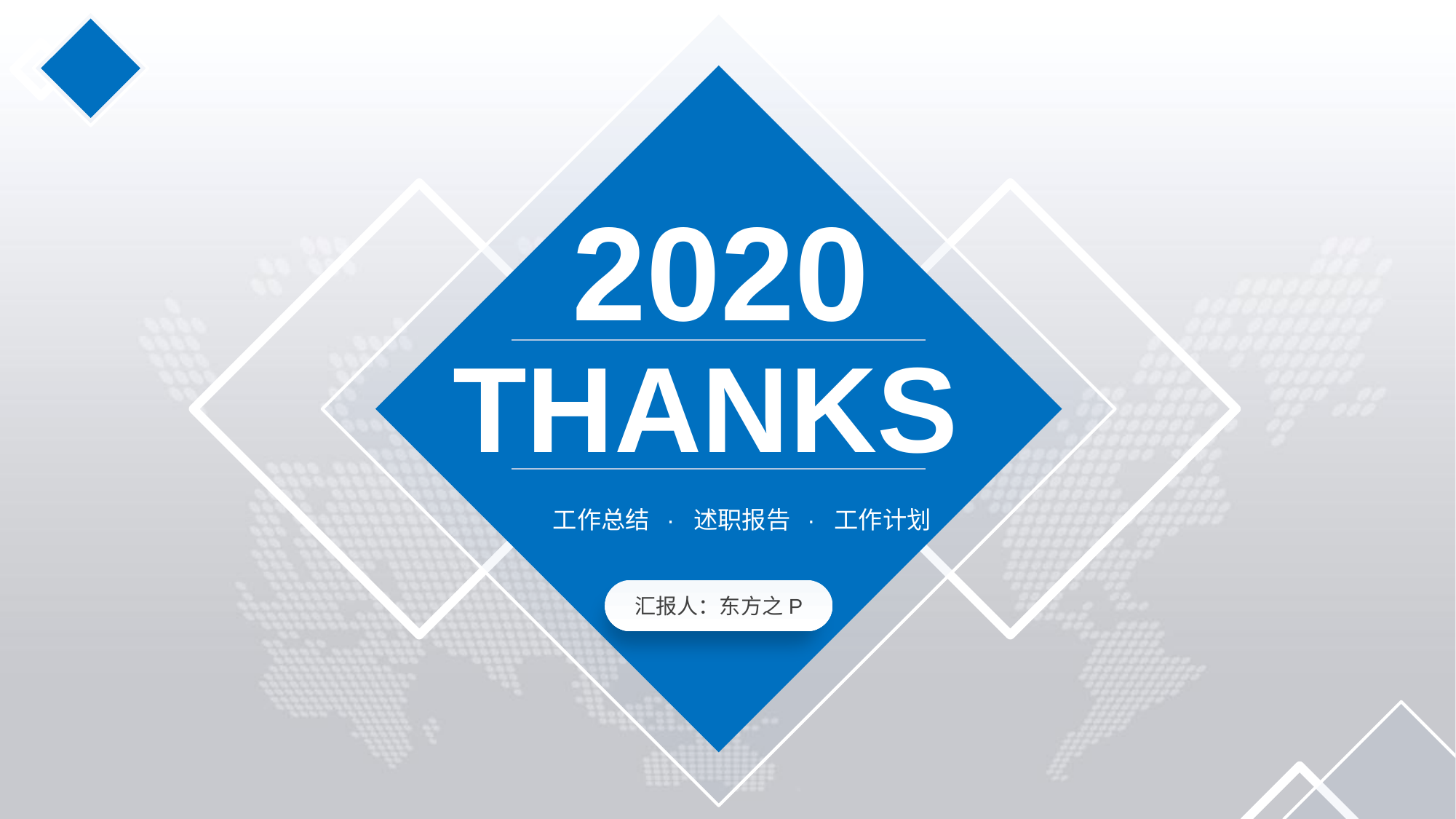

2020

THANKS
工作总结  ·  述职报告  ·  工作计划
汇报人：东方之P